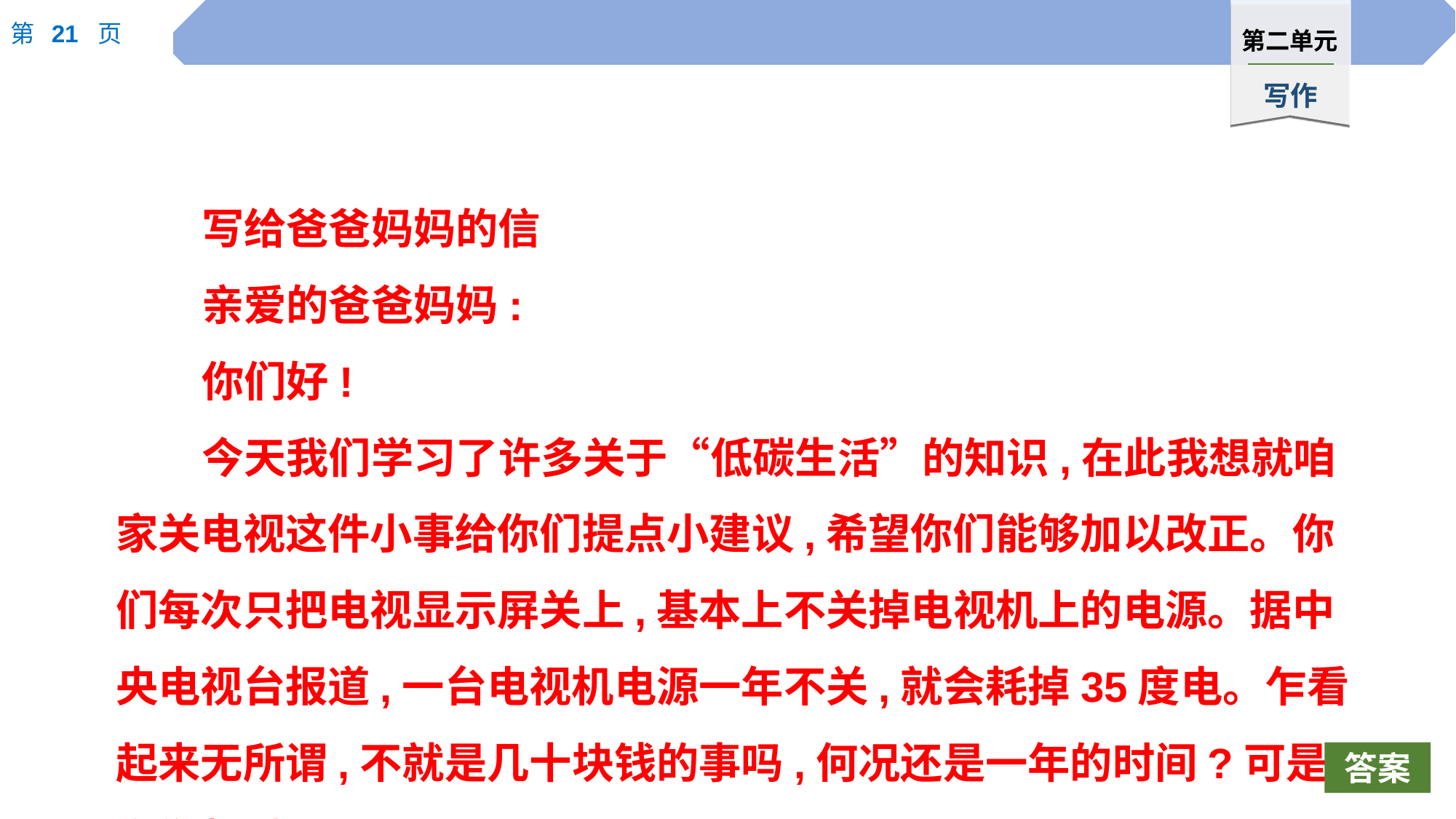

写给爸爸妈妈的信
亲爱的爸爸妈妈:
你们好!
今天我们学习了许多关于“低碳生活”的知识,在此我想就咱家关电视这件小事给你们提点小建议,希望你们能够加以改正。你们每次只把电视显示屏关上,基本上不关掉电视机上的电源。据中央电视台报道,一台电视机电源一年不关,就会耗掉35度电。乍看起来无所谓,不就是几十块钱的事吗,何况还是一年的时间?可是你们想过
答案